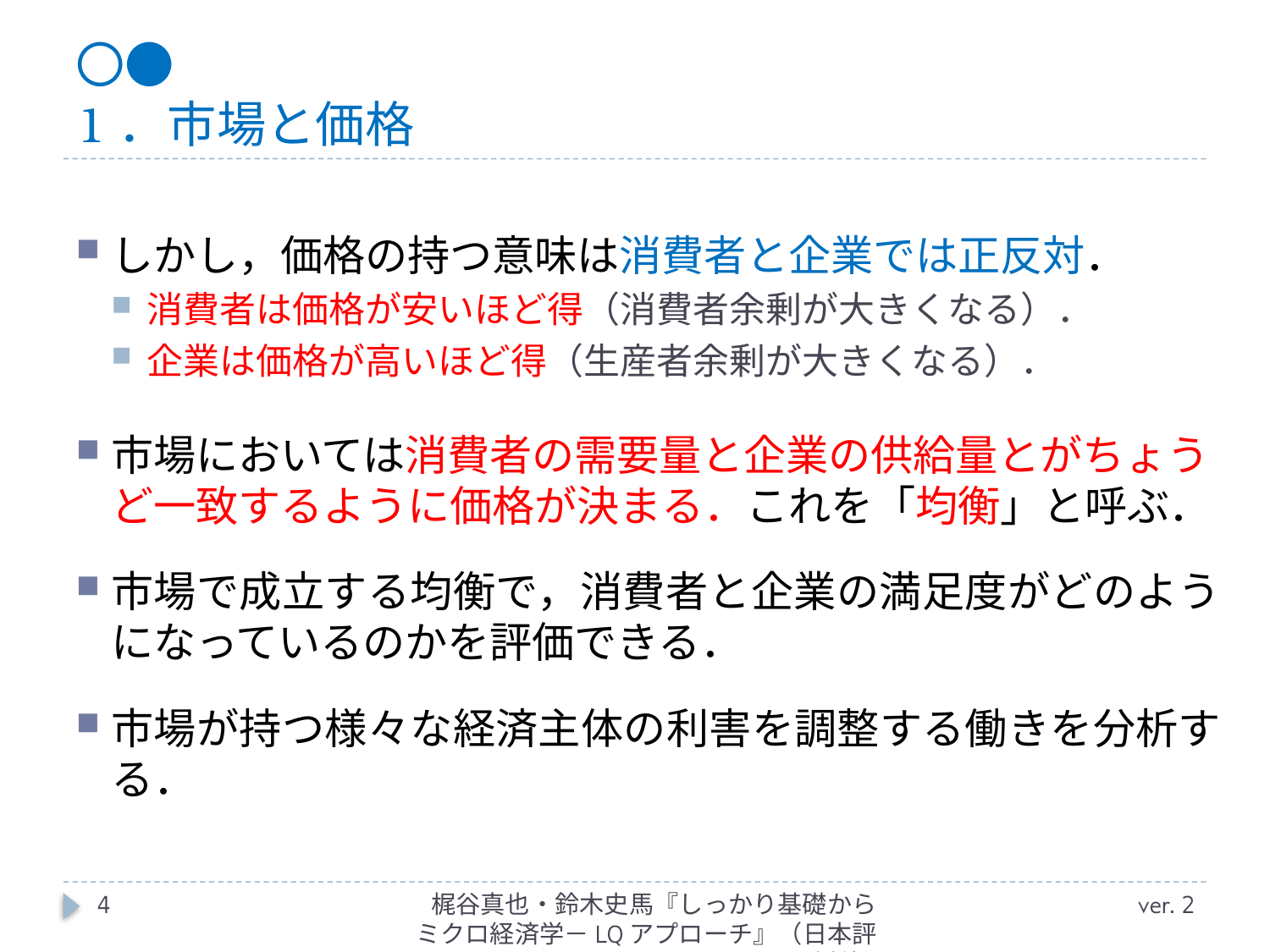

# 〇● 1．市場と価格
しかし，価格の持つ意味は消費者と企業では正反対．
消費者は価格が安いほど得（消費者余剰が大きくなる）．
企業は価格が高いほど得（生産者余剰が大きくなる）．

市場においては消費者の需要量と企業の供給量とがちょうど一致するように価格が決まる．これを「均衡」と呼ぶ．

市場で成立する均衡で，消費者と企業の満足度がどのようになっているのかを評価できる．

市場が持つ様々な経済主体の利害を調整する働きを分析する．

4
梶谷真也・鈴木史馬『しっかり基礎からミクロ経済学－LQアプローチ』（日本評論社）
ver. 2